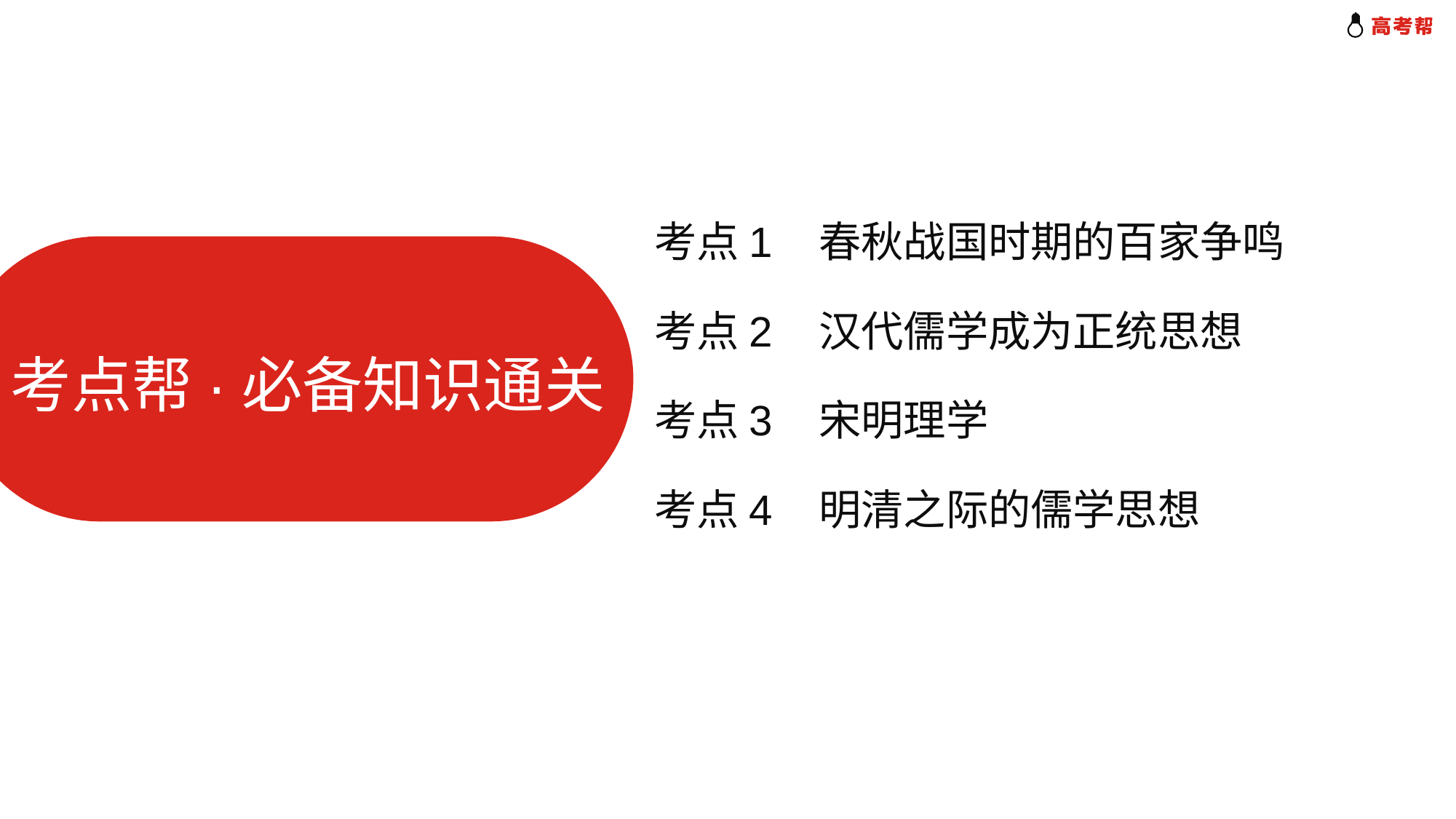

考点1   春秋战国时期的百家争鸣
考点2   汉代儒学成为正统思想
考点帮·必备知识通关
考点3   宋明理学
考点4   明清之际的儒学思想